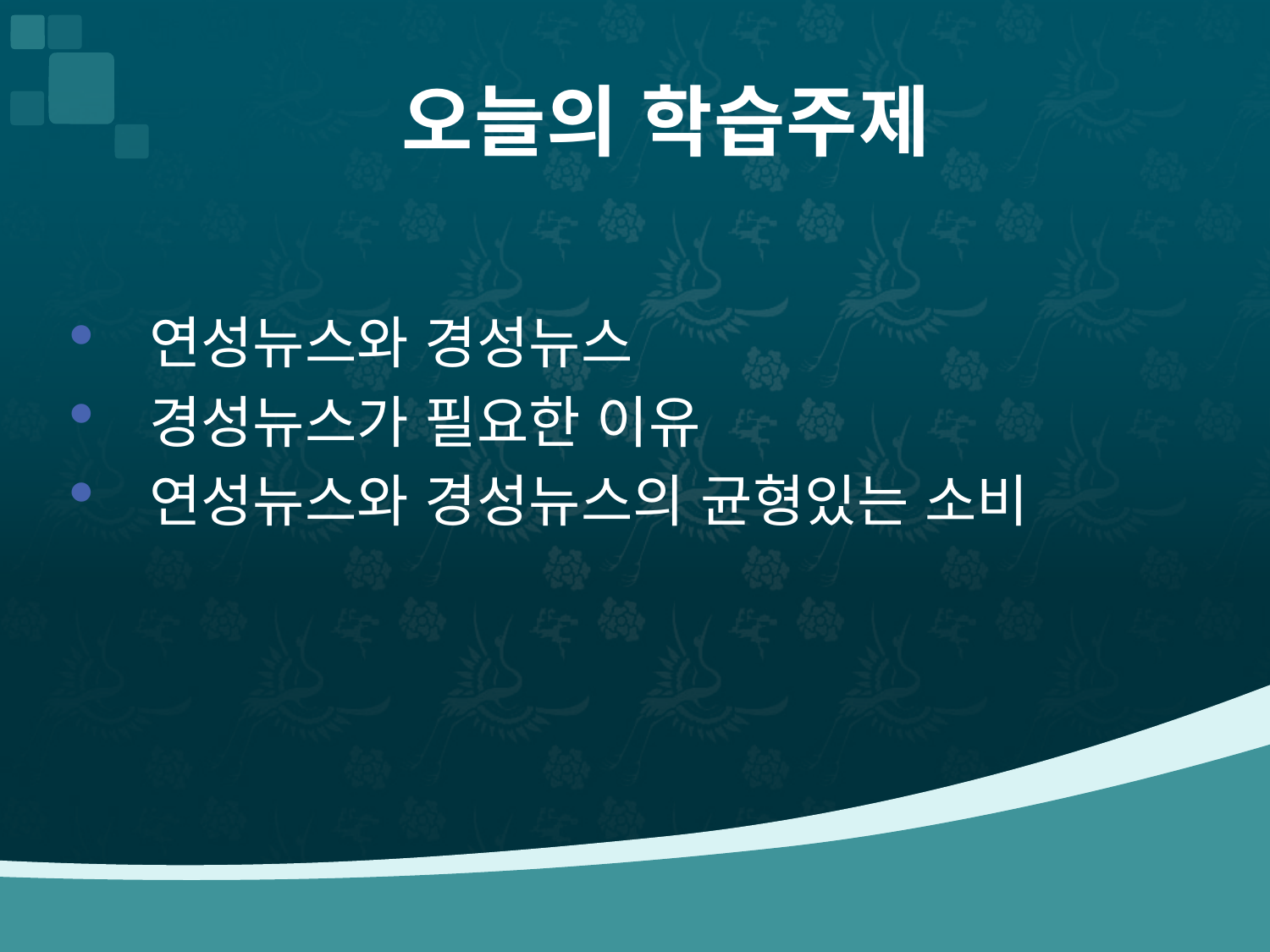

# 오늘의 학습주제

 연성뉴스와 경성뉴스
 경성뉴스가 필요한 이유
 연성뉴스와 경성뉴스의 균형있는 소비